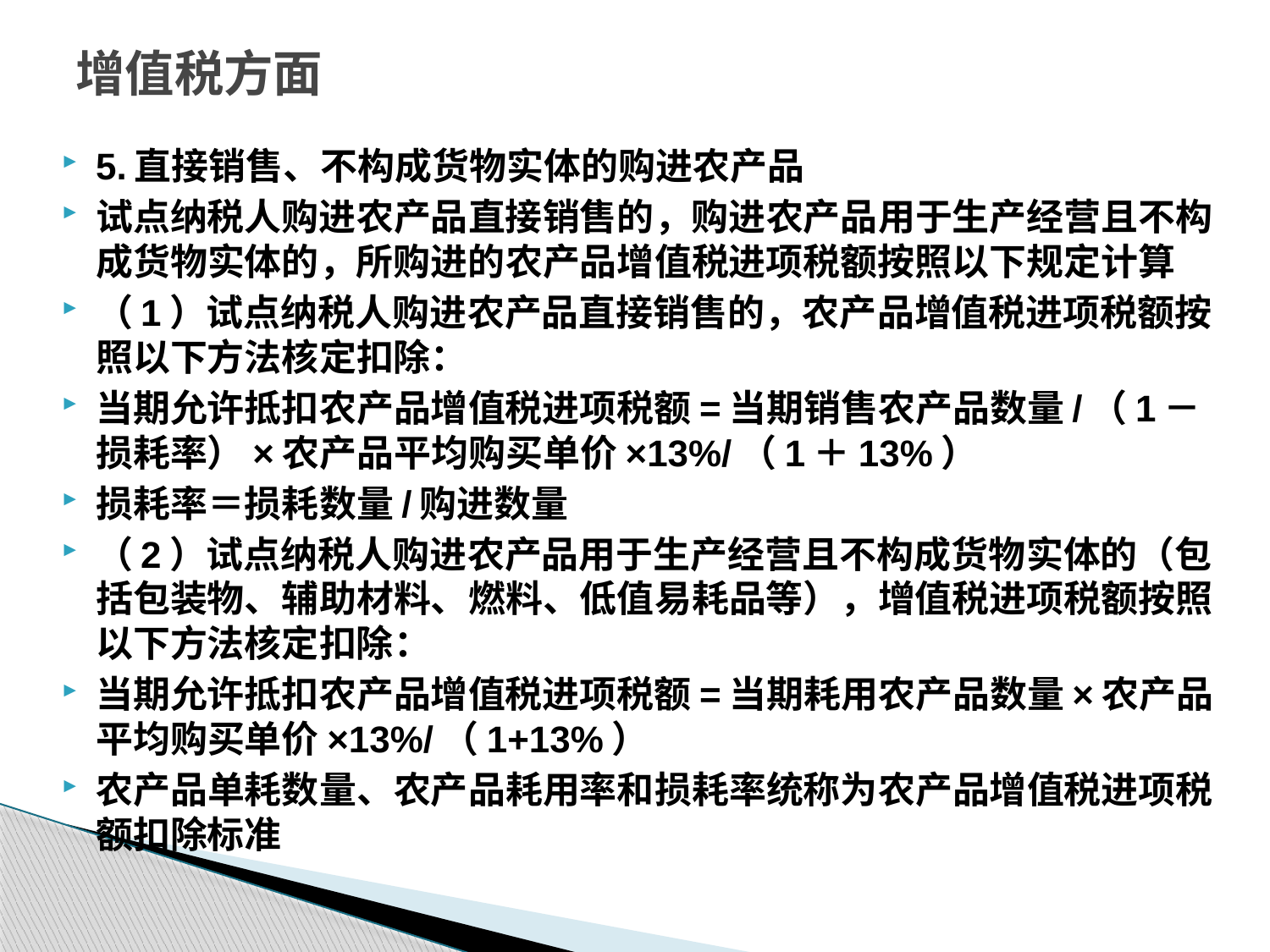

# 增值税方面
5.直接销售、不构成货物实体的购进农产品
试点纳税人购进农产品直接销售的，购进农产品用于生产经营且不构成货物实体的，所购进的农产品增值税进项税额按照以下规定计算
（1）试点纳税人购进农产品直接销售的，农产品增值税进项税额按照以下方法核定扣除：
当期允许抵扣农产品增值税进项税额=当期销售农产品数量/（1－损耗率）×农产品平均购买单价×13%/（1＋13%）
损耗率＝损耗数量/购进数量
（2）试点纳税人购进农产品用于生产经营且不构成货物实体的（包括包装物、辅助材料、燃料、低值易耗品等），增值税进项税额按照以下方法核定扣除：
当期允许抵扣农产品增值税进项税额=当期耗用农产品数量×农产品平均购买单价×13%/（1+13%）
农产品单耗数量、农产品耗用率和损耗率统称为农产品增值税进项税额扣除标准